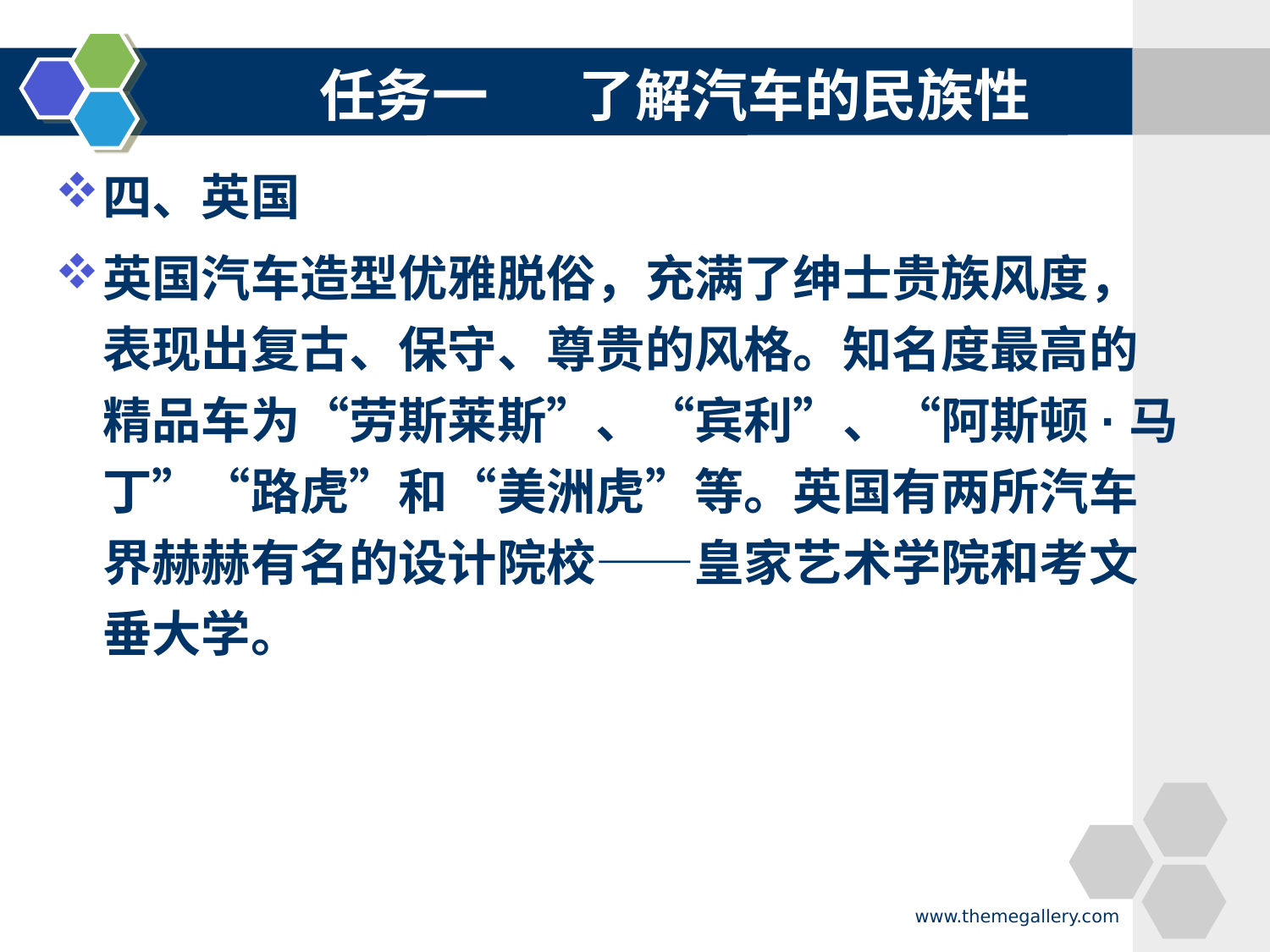

#
任务一       了解汽车的民族性
四、英国
英国汽车造型优雅脱俗，充满了绅士贵族风度，表现出复古、保守、尊贵的风格。知名度最高的精品车为“劳斯莱斯”、“宾利”、“阿斯顿·马丁”“路虎”和“美洲虎”等。英国有两所汽车界赫赫有名的设计院校——皇家艺术学院和考文垂大学。
www.themegallery.com